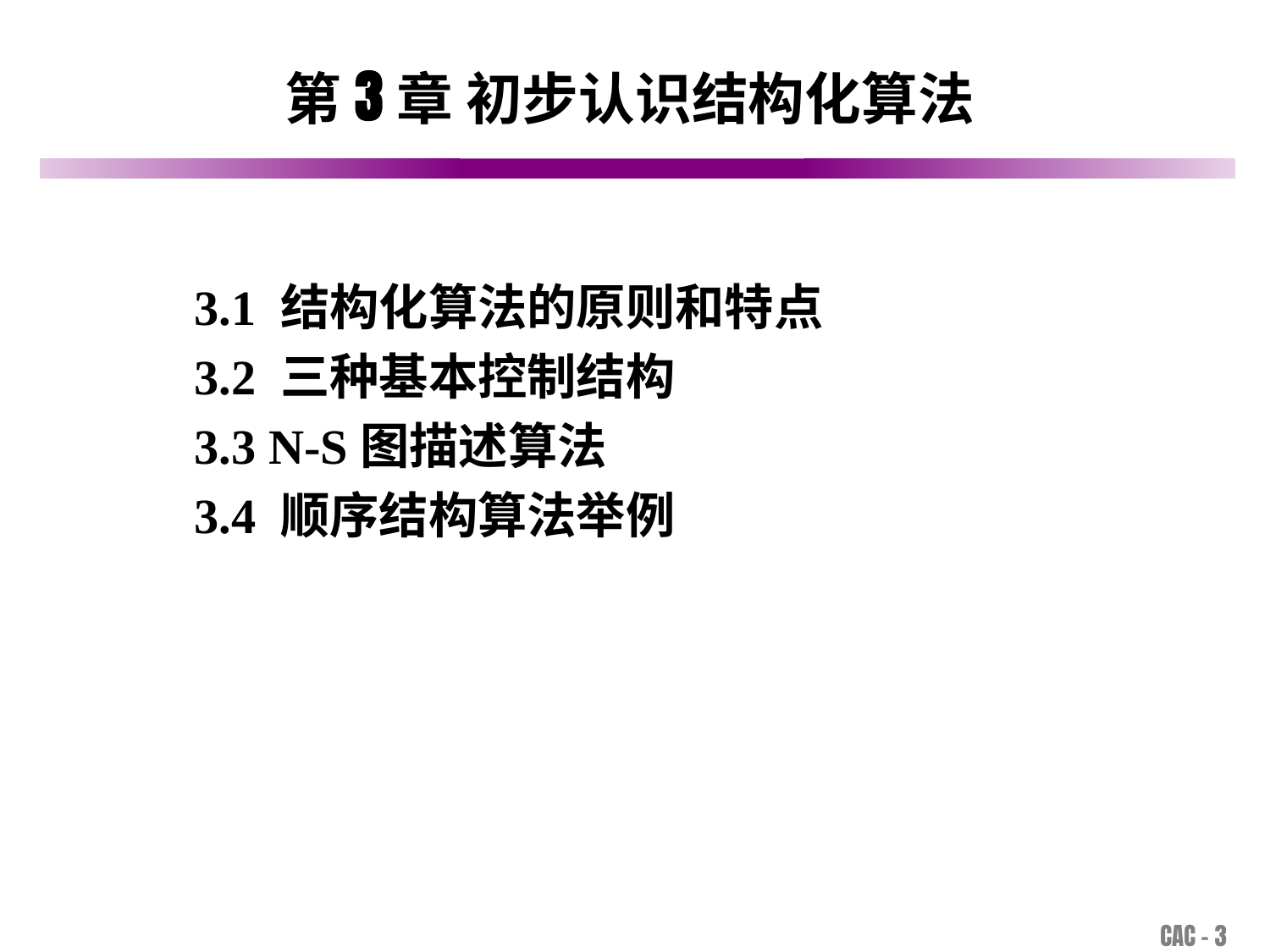

# 第3章 初步认识结构化算法

3.1 结构化算法的原则和特点
3.2 三种基本控制结构
3.3 N-S图描述算法
3.4 顺序结构算法举例
3